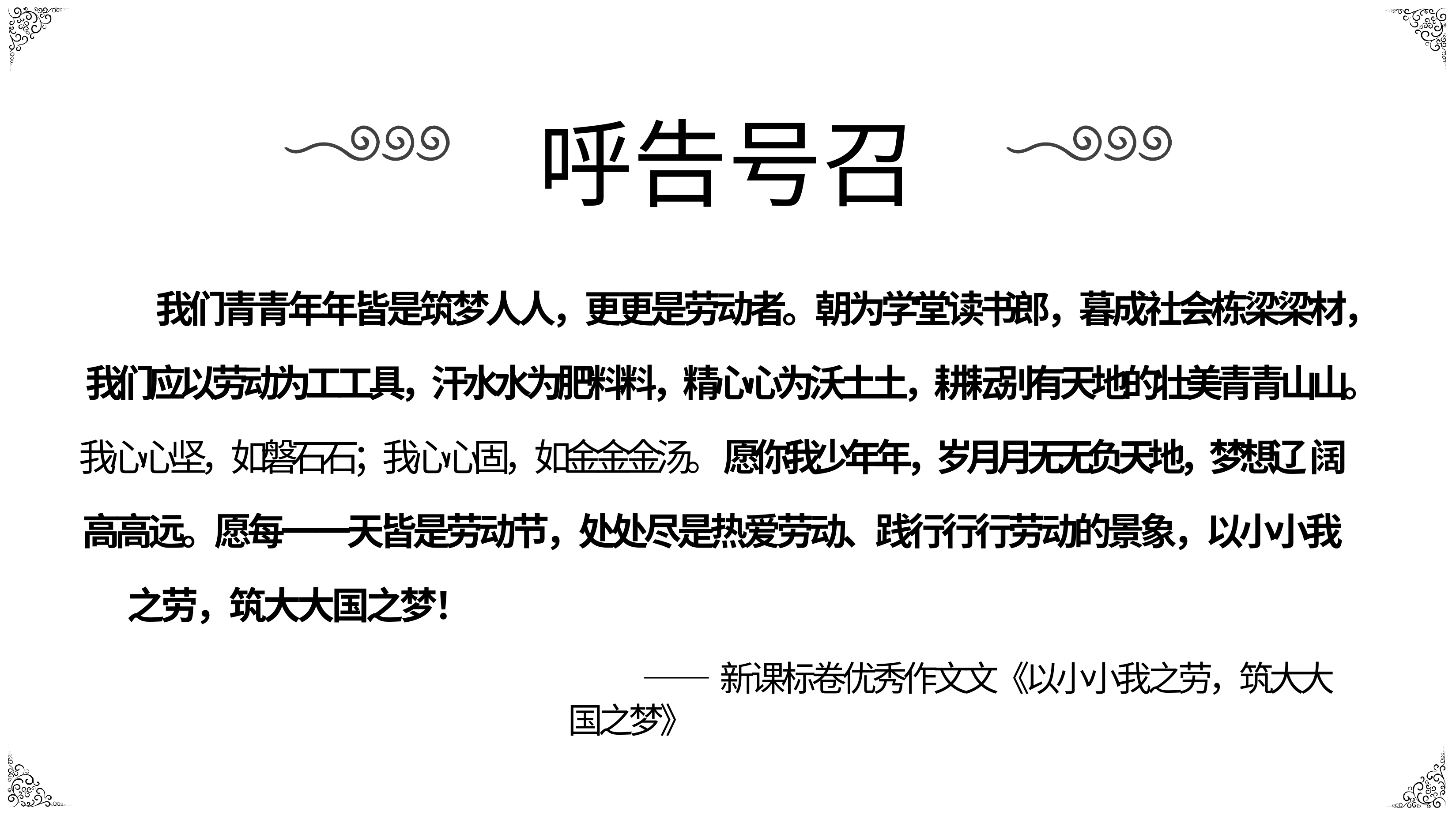

# 呼告号召

我们⻘青年年皆是筑梦⼈人，更更是劳动者。朝为学堂读书郎，暮成社会栋梁梁材，  我们应以劳动为⼯工具，汗⽔水为肥料料，精⼼心为沃⼟土，耕耘别有天地的壮美⻘青⼭山。  我⼼心坚，如磐⽯石；我⼼心固，如⾦金金汤。愿你我少年年，岁⽉月⽆无负天地，梦想辽  阔⾼高远。愿每⼀一天皆是劳动节，处处尽是热爱劳动、践⾏行行劳动的景象，以⼩小我
之劳，筑⼤大国之梦！
——新课标卷优秀作⽂文《以⼩小我之劳，筑⼤大国之梦》